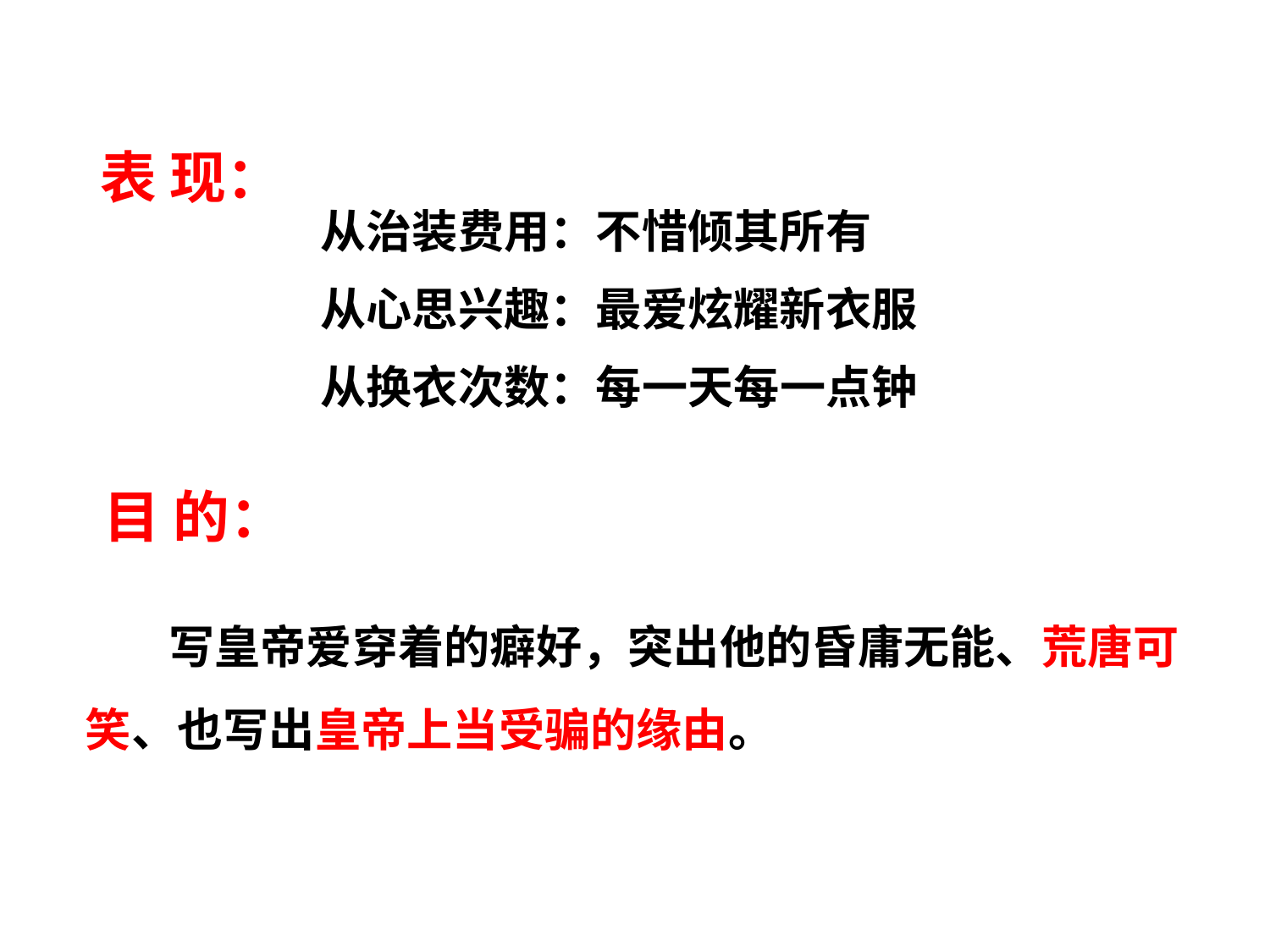

表 现：
从治装费用：不惜倾其所有
从心思兴趣：最爱炫耀新衣服
从换衣次数：每一天每一点钟
目 的：
       写皇帝爱穿着的癖好，突出他的昏庸无能、荒唐可笑、也写出皇帝上当受骗的缘由。